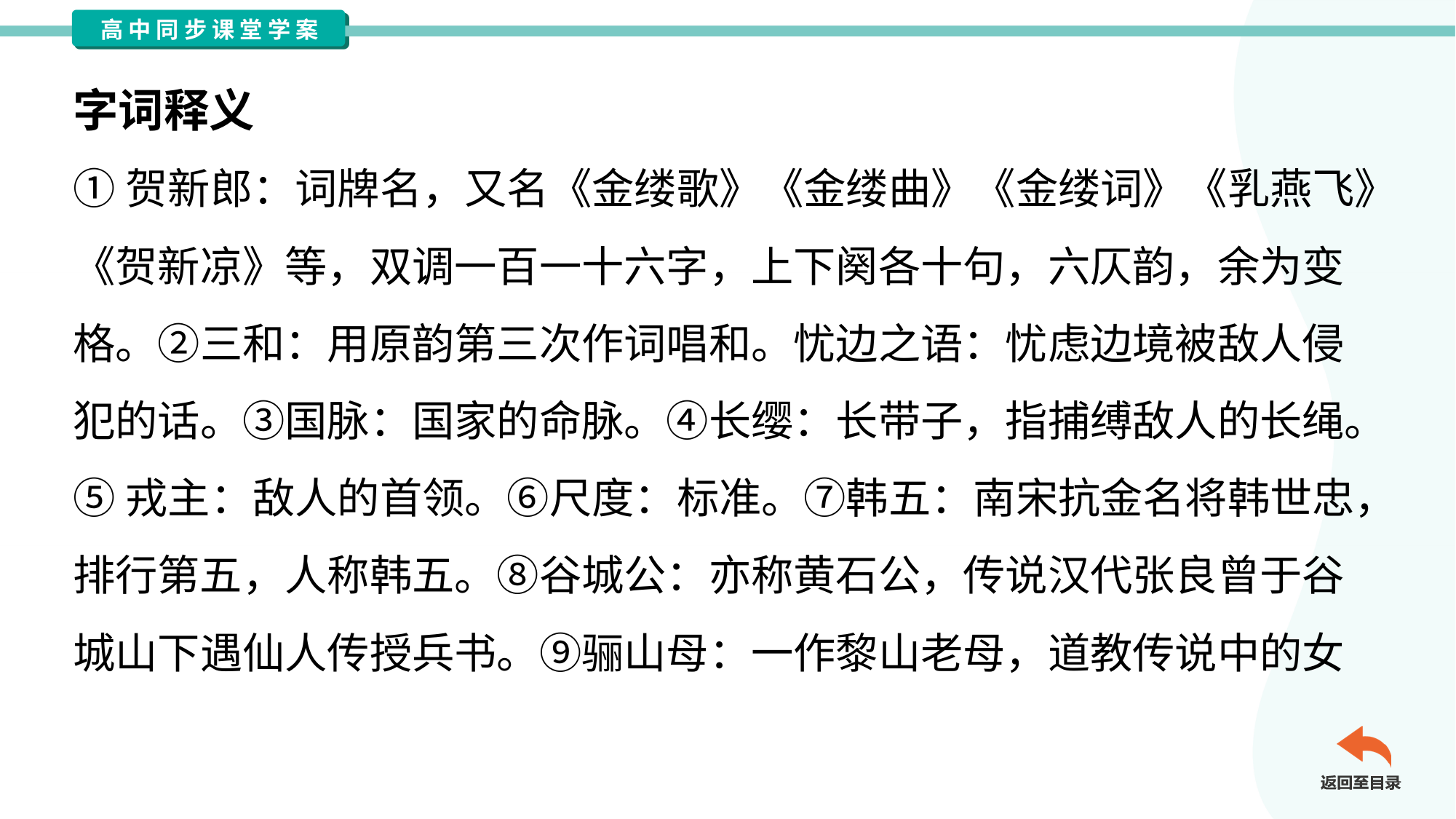

字词释义
①贺新郎：词牌名，又名《金缕歌》《金缕曲》《金缕词》《乳燕飞》
《贺新凉》等，双调一百一十六字，上下阕各十句，六仄韵，余为变
格。②三和：用原韵第三次作词唱和。忧边之语：忧虑边境被敌人侵
犯的话。③国脉：国家的命脉。④长缨：长带子，指捕缚敌人的长绳。
⑤戎主：敌人的首领。⑥尺度：标准。⑦韩五：南宋抗金名将韩世忠，
排行第五，人称韩五。⑧谷城公：亦称黄石公，传说汉代张良曾于谷
城山下遇仙人传授兵书。⑨骊山母：一作黎山老母，道教传说中的女